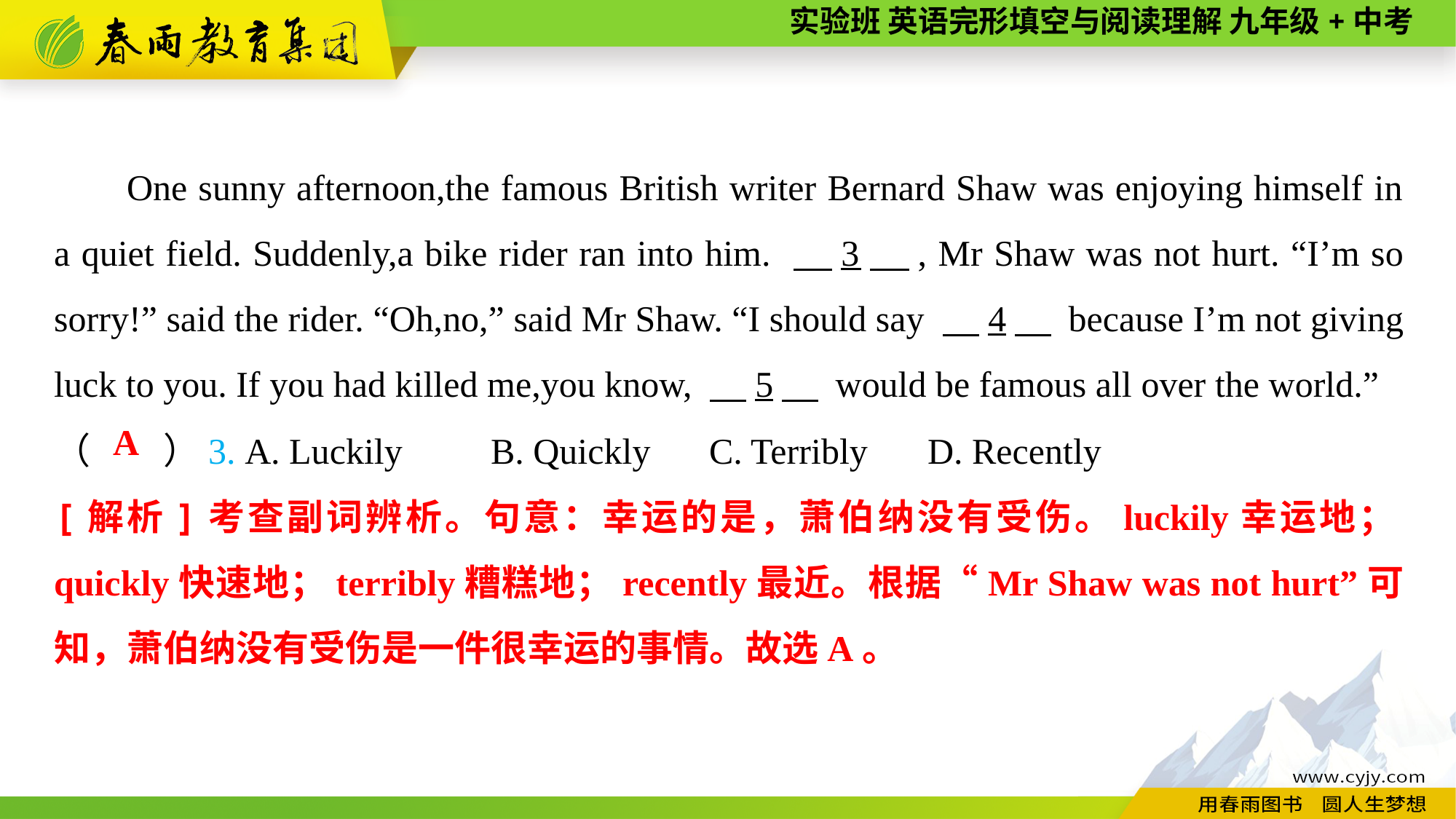

One sunny afternoon,the famous British writer Bernard Shaw was enjoying himself in a quiet field. Suddenly,a bike rider ran into him. 　3　, Mr Shaw was not hurt. “I’m so sorry!” said the rider. “Oh,no,” said Mr Shaw. “I should say 　4　 because I’m not giving luck to you. If you had killed me,you know, 　5　 would be famous all over the world.”
（　　）3. A. Luckily	B. Quickly	C. Terribly	D. Recently
A
[解析]考查副词辨析。句意：幸运的是，萧伯纳没有受伤。luckily幸运地；quickly快速地；terribly糟糕地；recently最近。根据“Mr Shaw was not hurt”可知，萧伯纳没有受伤是一件很幸运的事情。故选A。